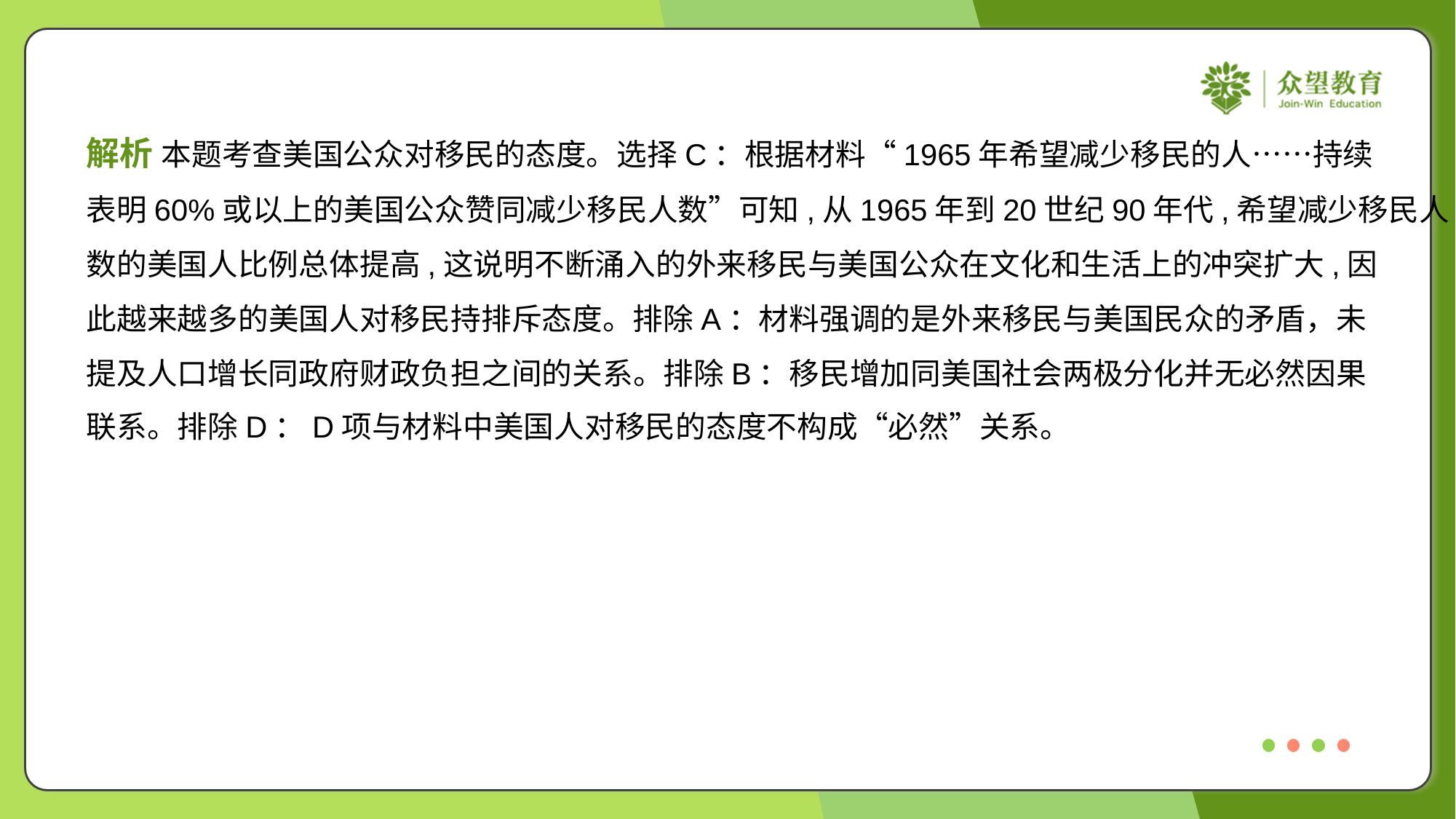

解析 本题考查美国公众对移民的态度。选择C：根据材料“1965年希望减少移民的人……持续
表明60%或以上的美国公众赞同减少移民人数”可知,从1965年到20世纪90年代,希望减少移民人
数的美国人比例总体提高,这说明不断涌入的外来移民与美国公众在文化和生活上的冲突扩大,因
此越来越多的美国人对移民持排斥态度。排除A：材料强调的是外来移民与美国民众的矛盾，未
提及人口增长同政府财政负担之间的关系。排除B：移民增加同美国社会两极分化并无必然因果
联系。排除D：D项与材料中美国人对移民的态度不构成“必然”关系。